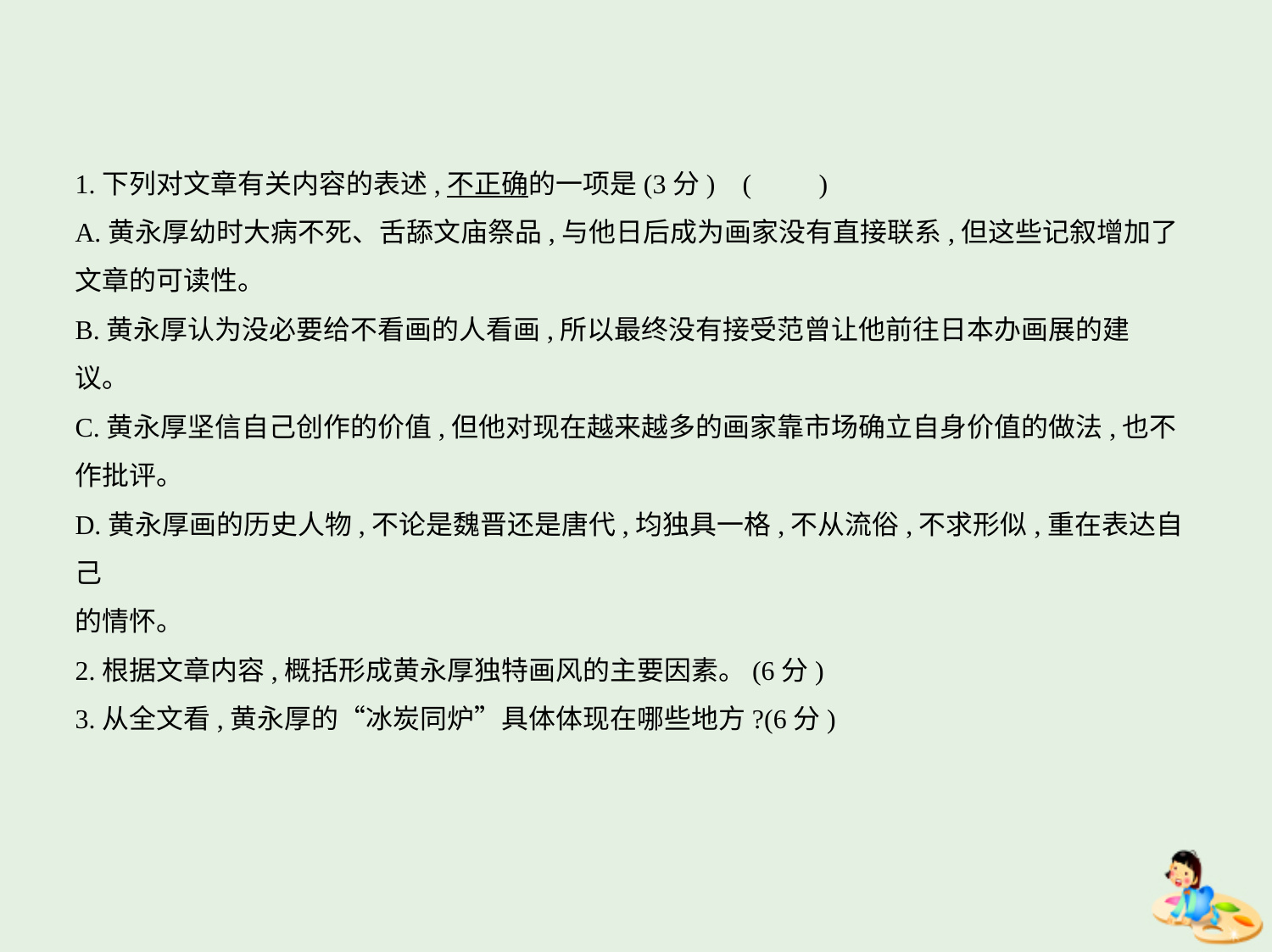

1.下列对文章有关内容的表述,不正确的一项是(3分) (　　)
A.黄永厚幼时大病不死、舌舔文庙祭品,与他日后成为画家没有直接联系,但这些记叙增加了
文章的可读性。
B.黄永厚认为没必要给不看画的人看画,所以最终没有接受范曾让他前往日本办画展的建
议。
C.黄永厚坚信自己创作的价值,但他对现在越来越多的画家靠市场确立自身价值的做法,也不
作批评。
D.黄永厚画的历史人物,不论是魏晋还是唐代,均独具一格,不从流俗,不求形似,重在表达自己
的情怀。
2.根据文章内容,概括形成黄永厚独特画风的主要因素。(6分)
3.从全文看,黄永厚的“冰炭同炉”具体体现在哪些地方?(6分)